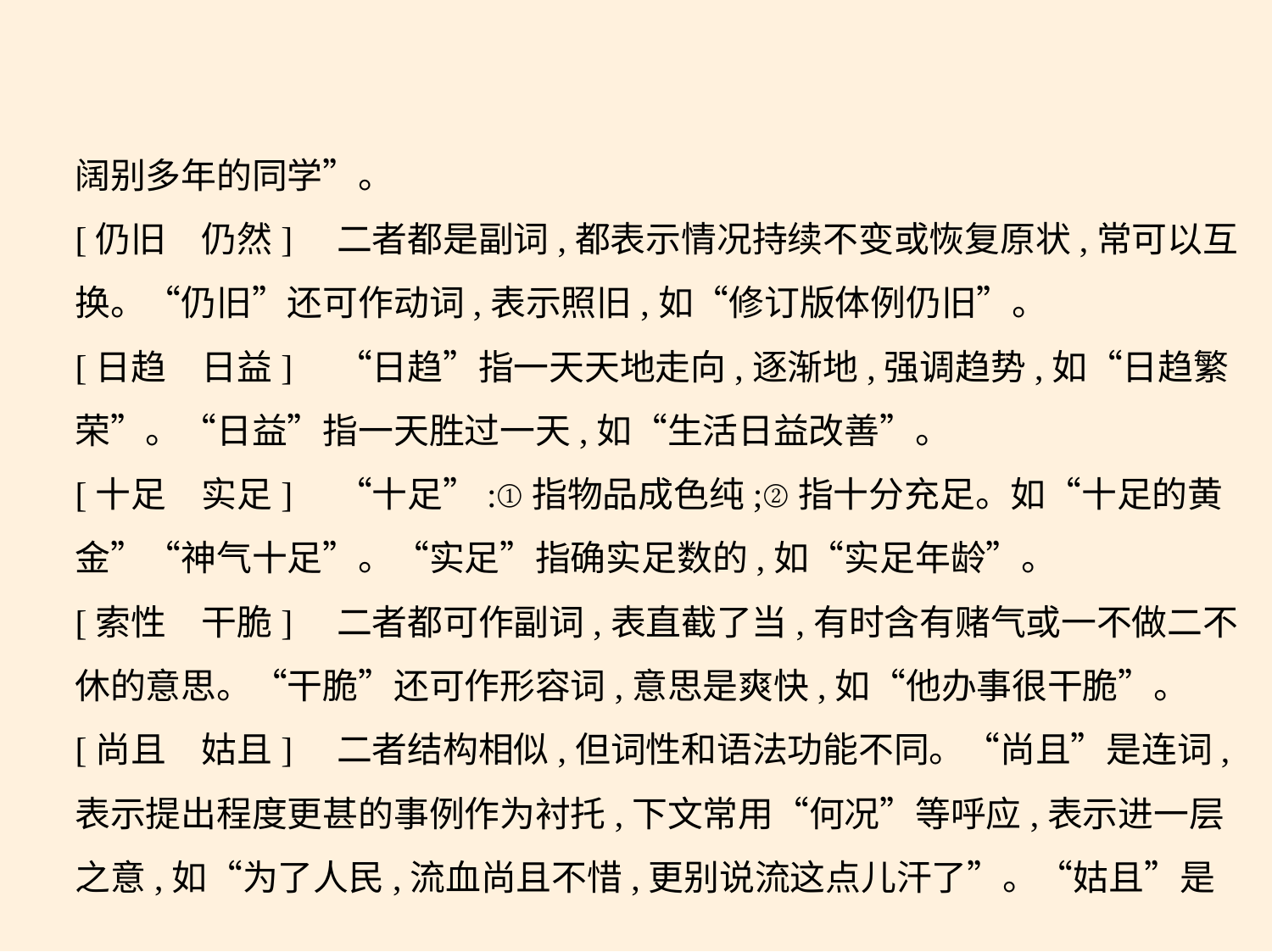

阔别多年的同学”。
[仍旧　仍然]　二者都是副词,都表示情况持续不变或恢复原状,常可以互
换。“仍旧”还可作动词,表示照旧,如“修订版体例仍旧”。
[日趋　日益]　“日趋”指一天天地走向,逐渐地,强调趋势,如“日趋繁
荣”。“日益”指一天胜过一天,如“生活日益改善”。
[十足　实足]　“十足”:①指物品成色纯;②指十分充足。如“十足的黄
金”“神气十足”。“实足”指确实足数的,如“实足年龄”。
[索性　干脆]　二者都可作副词,表直截了当,有时含有赌气或一不做二不
休的意思。“干脆”还可作形容词,意思是爽快,如“他办事很干脆”。
[尚且　姑且]　二者结构相似,但词性和语法功能不同。“尚且”是连词,
表示提出程度更甚的事例作为衬托,下文常用“何况”等呼应,表示进一层
之意,如“为了人民,流血尚且不惜,更别说流这点儿汗了”。“姑且”是